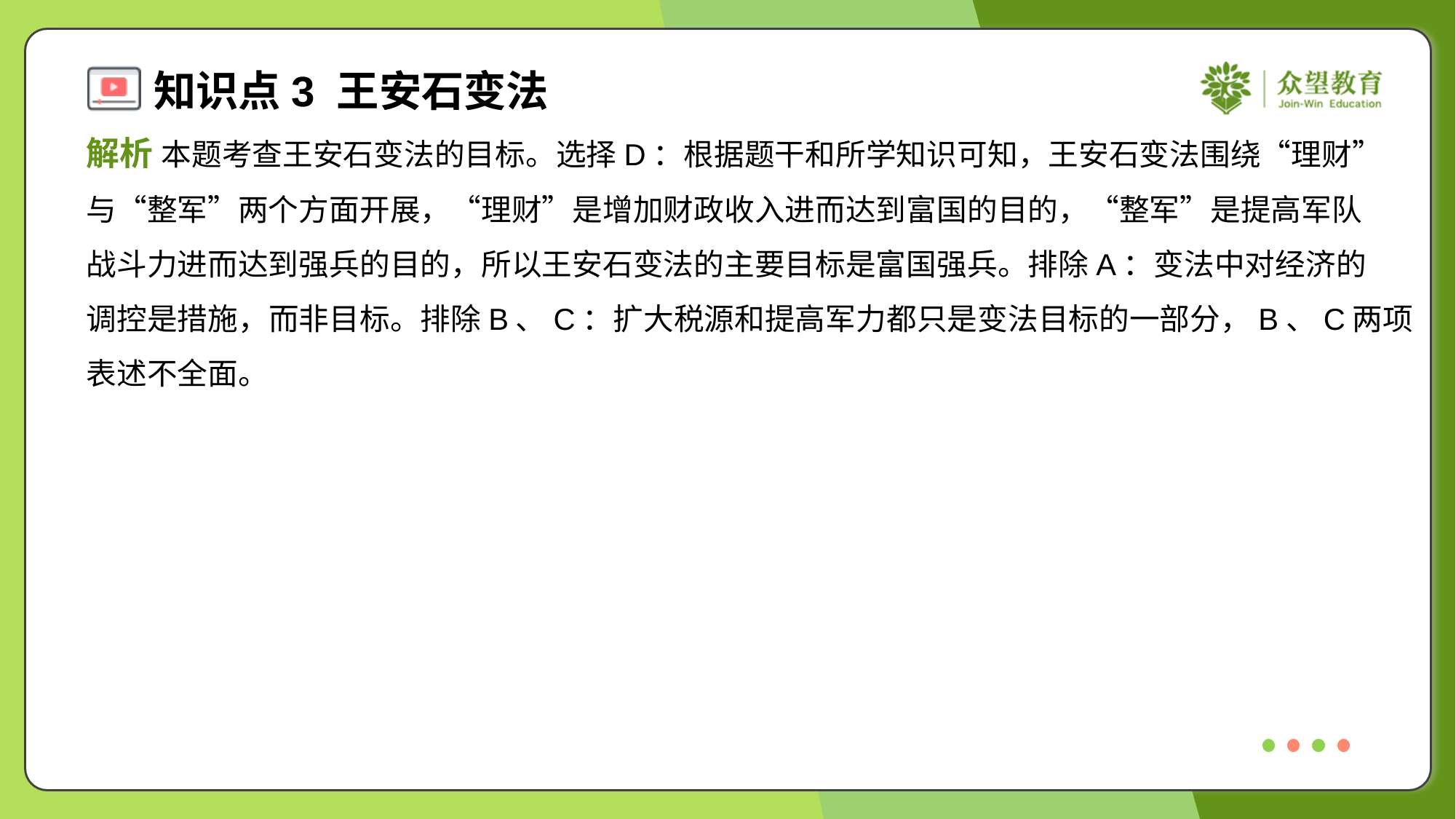

解析 本题考查王安石变法的目标。选择D：根据题干和所学知识可知，王安石变法围绕“理财”
与“整军”两个方面开展，“理财”是增加财政收入进而达到富国的目的，“整军”是提高军队
战斗力进而达到强兵的目的，所以王安石变法的主要目标是富国强兵。排除A：变法中对经济的
调控是措施，而非目标。排除B、C：扩大税源和提高军力都只是变法目标的一部分，B、C两项
表述不全面。